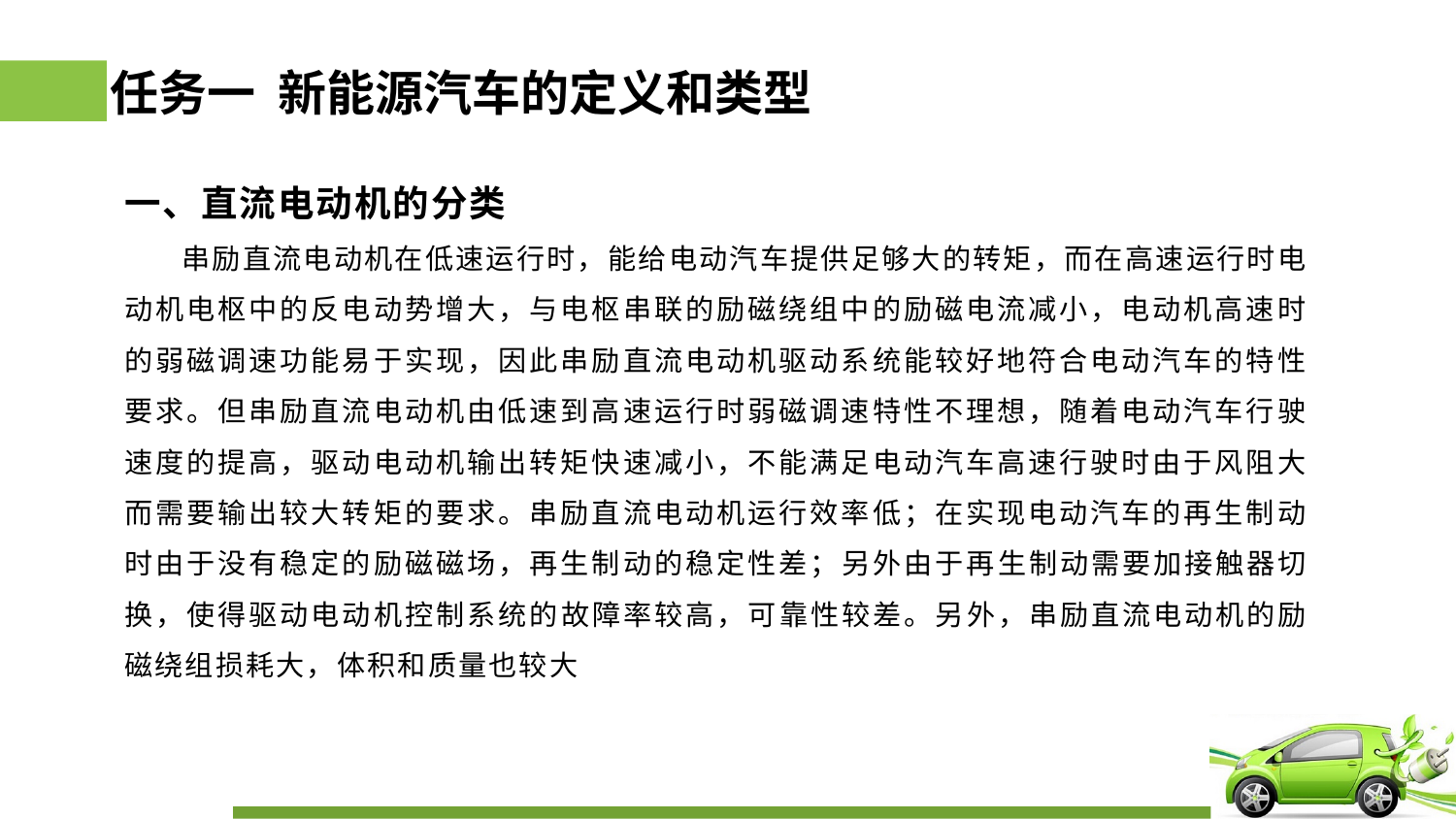

# 任务一  新能源汽车的定义和类型
一、直流电动机的分类
      串励直流电动机在低速运行时，能给电动汽车提供足够大的转矩，而在高速运行时电动机电枢中的反电动势增大，与电枢串联的励磁绕组中的励磁电流减小，电动机高速时的弱磁调速功能易于实现，因此串励直流电动机驱动系统能较好地符合电动汽车的特性要求。但串励直流电动机由低速到高速运行时弱磁调速特性不理想，随着电动汽车行驶速度的提高，驱动电动机输出转矩快速减小，不能满足电动汽车高速行驶时由于风阻大而需要输出较大转矩的要求。串励直流电动机运行效率低；在实现电动汽车的再生制动时由于没有稳定的励磁磁场，再生制动的稳定性差；另外由于再生制动需要加接触器切换，使得驱动电动机控制系统的故障率较高，可靠性较差。另外，串励直流电动机的励磁绕组损耗大，体积和质量也较大